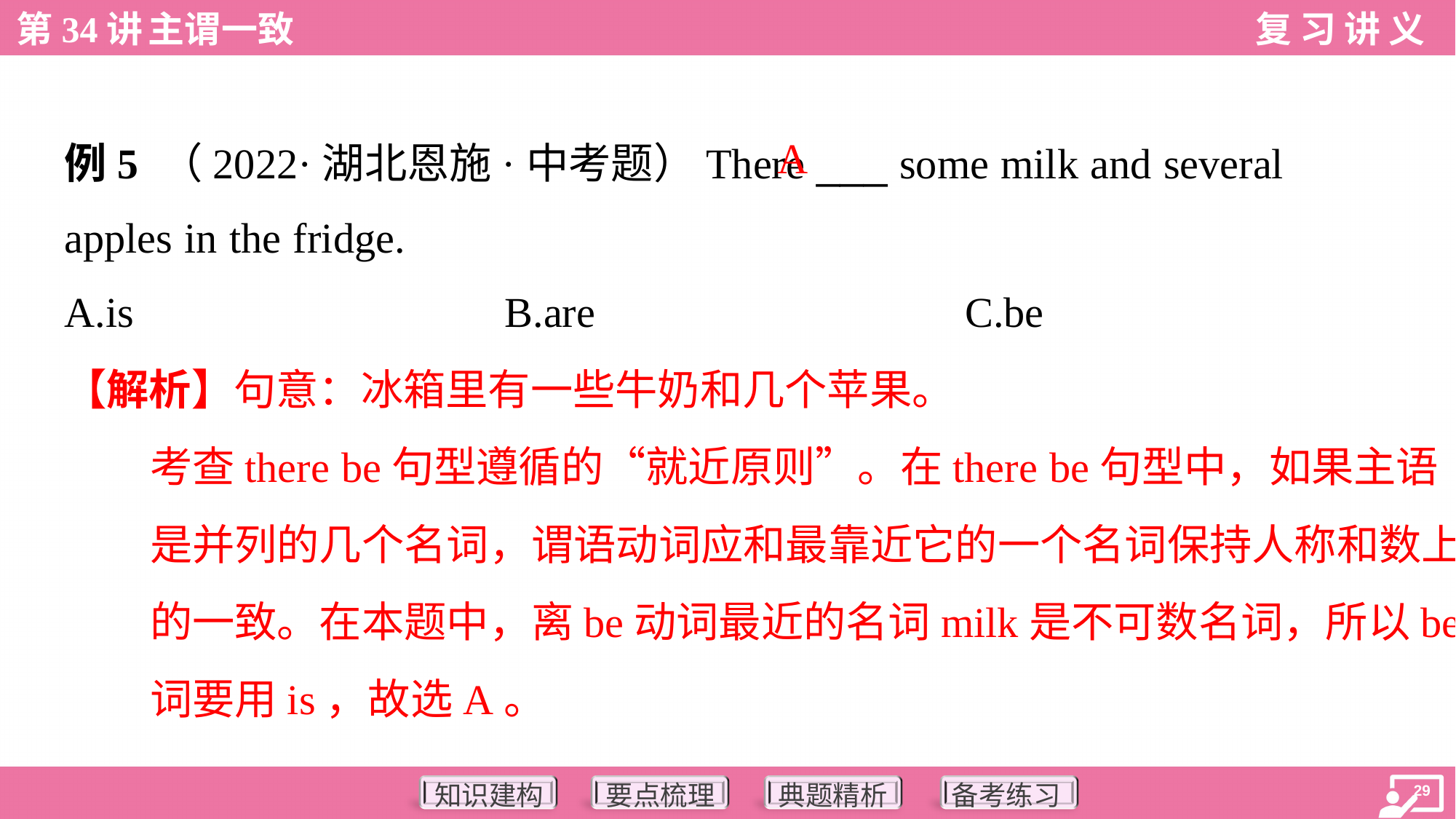

A
例5 （2022·湖北恩施·中考题）There ___ some milk and several
apples in the fridge.
A.is	B.are	C.be
【解析】句意：冰箱里有一些牛奶和几个苹果。
考查there be句型遵循的“就近原则”。在there be句型中，如果主语
是并列的几个名词，谓语动词应和最靠近它的一个名词保持人称和数上
的一致。在本题中，离be动词最近的名词milk是不可数名词，所以be动
词要用is，故选A。